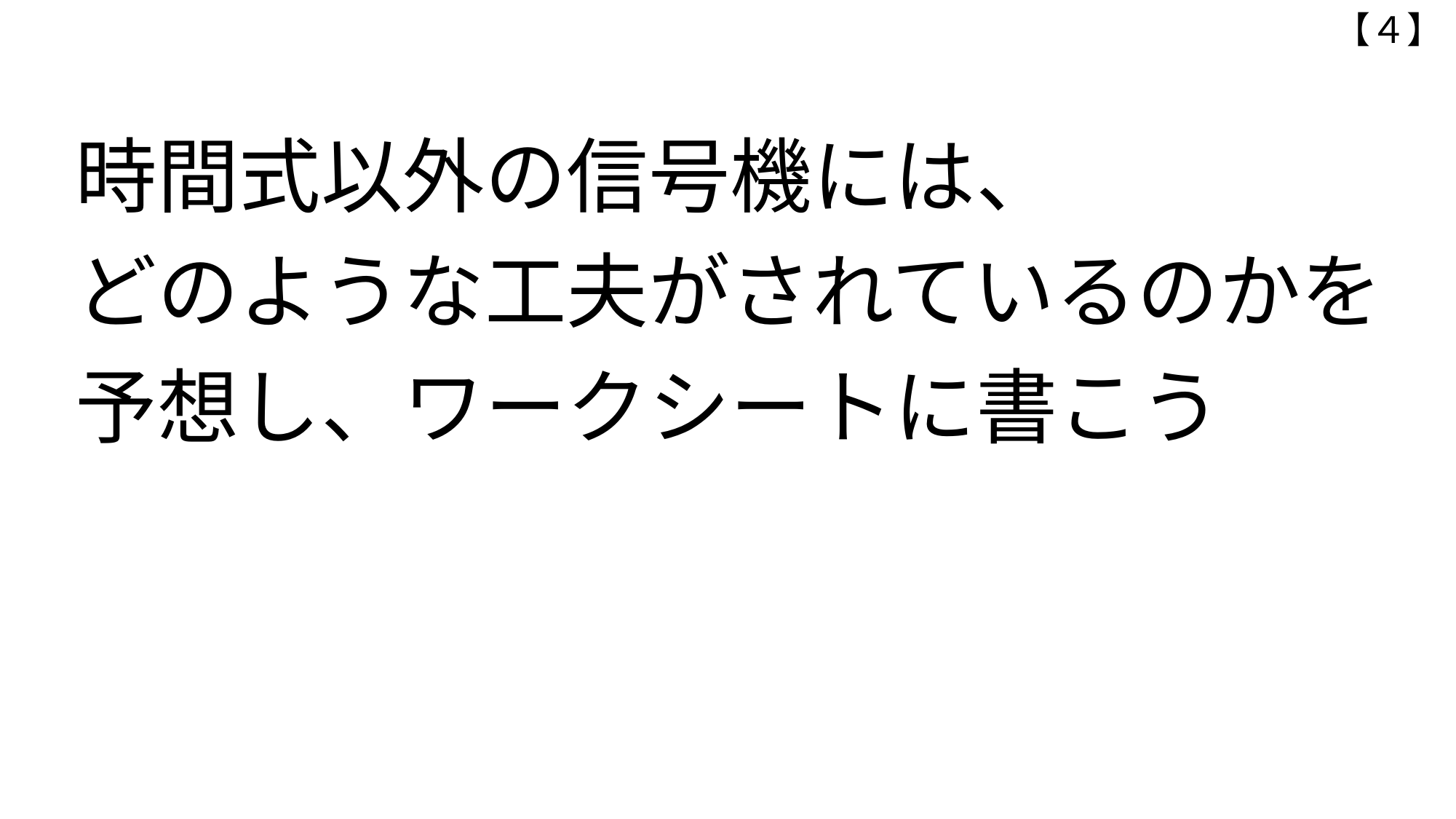

【４】
# 時間式以外の信号機には、 　 どのような工夫がされているのかを 　 予想し、ワークシートに書こう